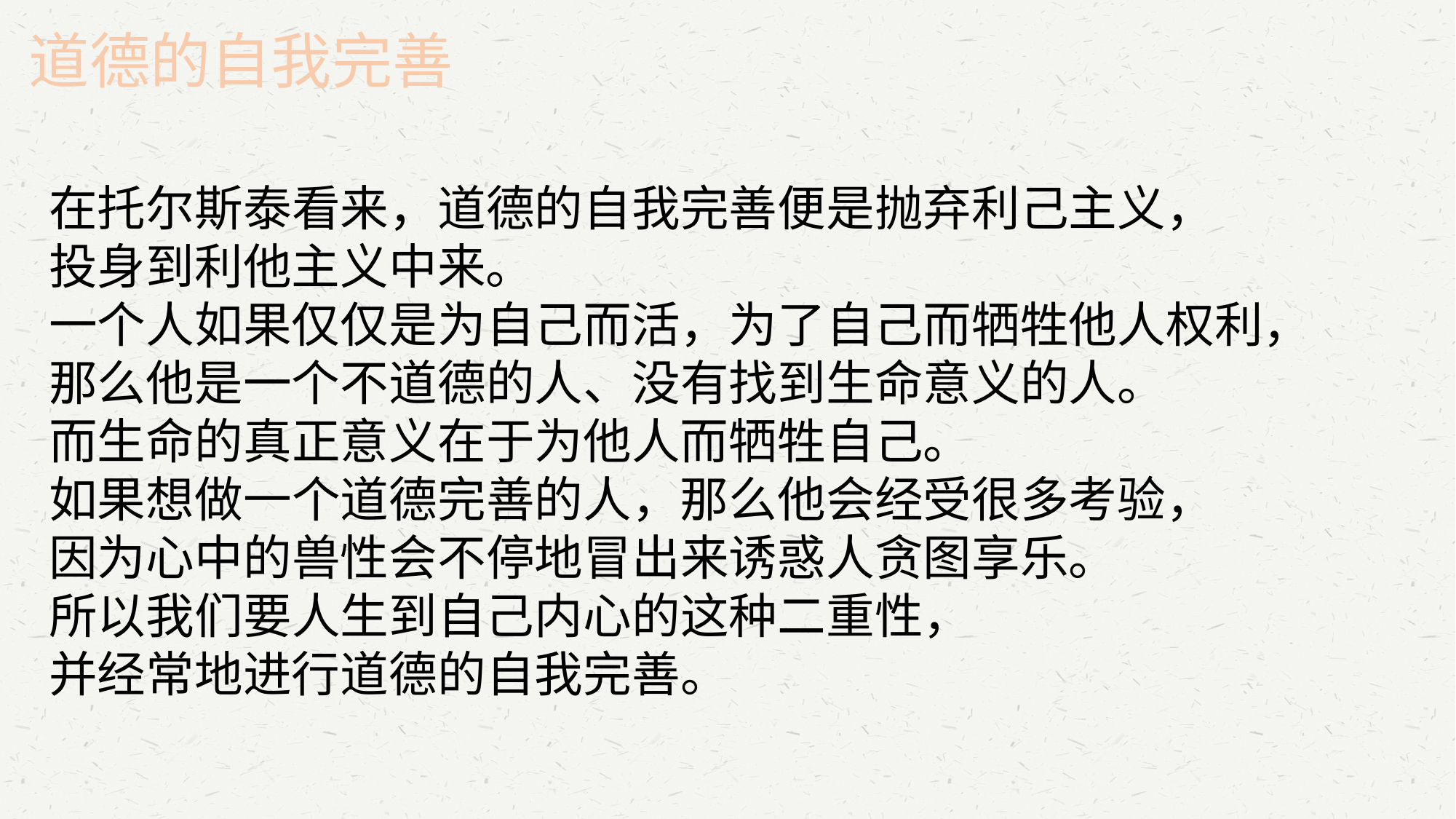

道德的自我完善
在托尔斯泰看来，道德的自我完善便是抛弃利己主义，
投身到利他主义中来。
一个人如果仅仅是为自己而活，为了自己而牺牲他人权利，
那么他是一个不道德的人、没有找到生命意义的人。
而生命的真正意义在于为他人而牺牲自己。
如果想做一个道德完善的人，那么他会经受很多考验，
因为心中的兽性会不停地冒出来诱惑人贪图享乐。
所以我们要人生到自己内心的这种二重性，
并经常地进行道德的自我完善。